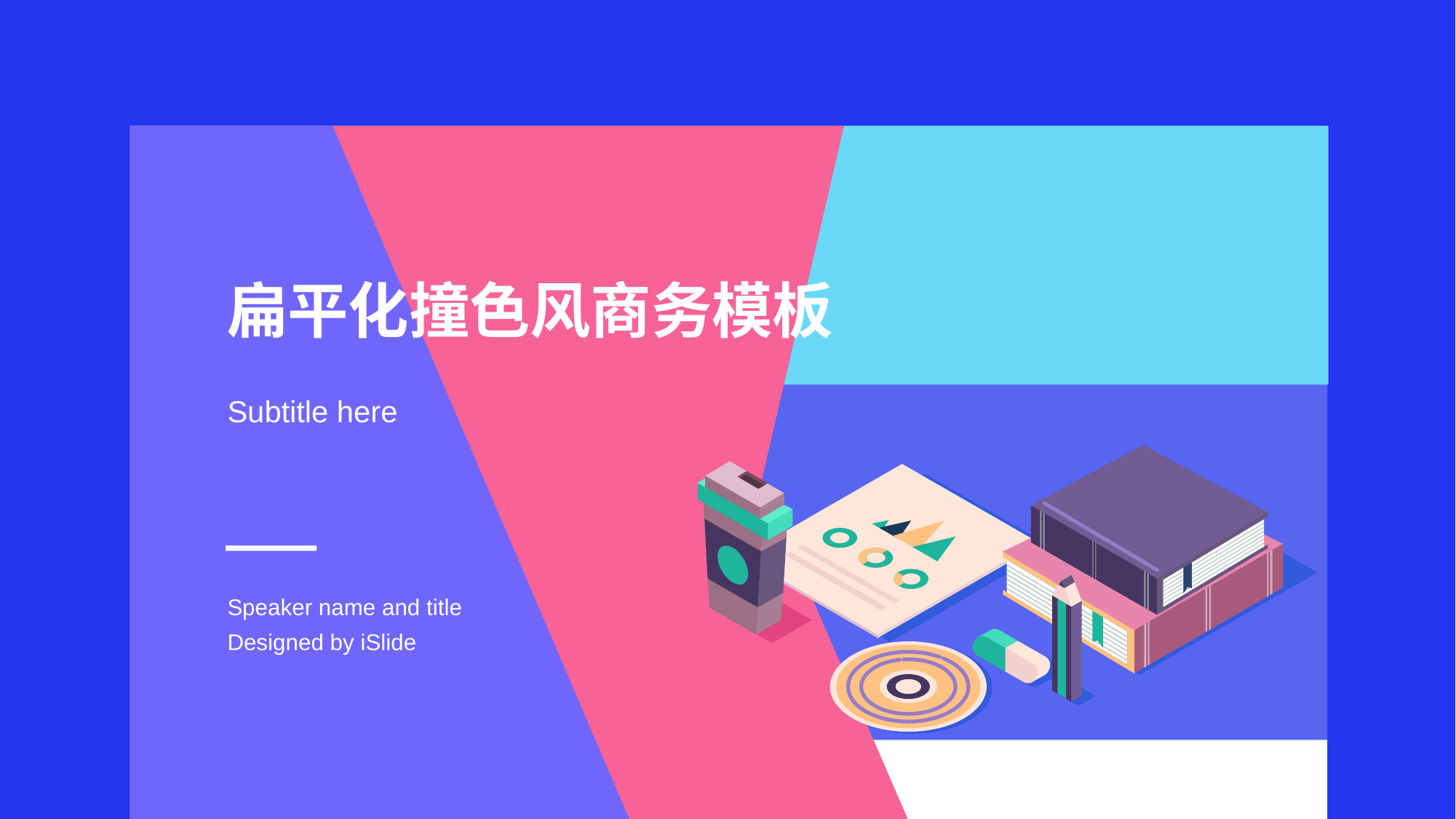

# 扁平化撞色风商务模板
Subtitle here
Speaker name and title
Designed by iSlide